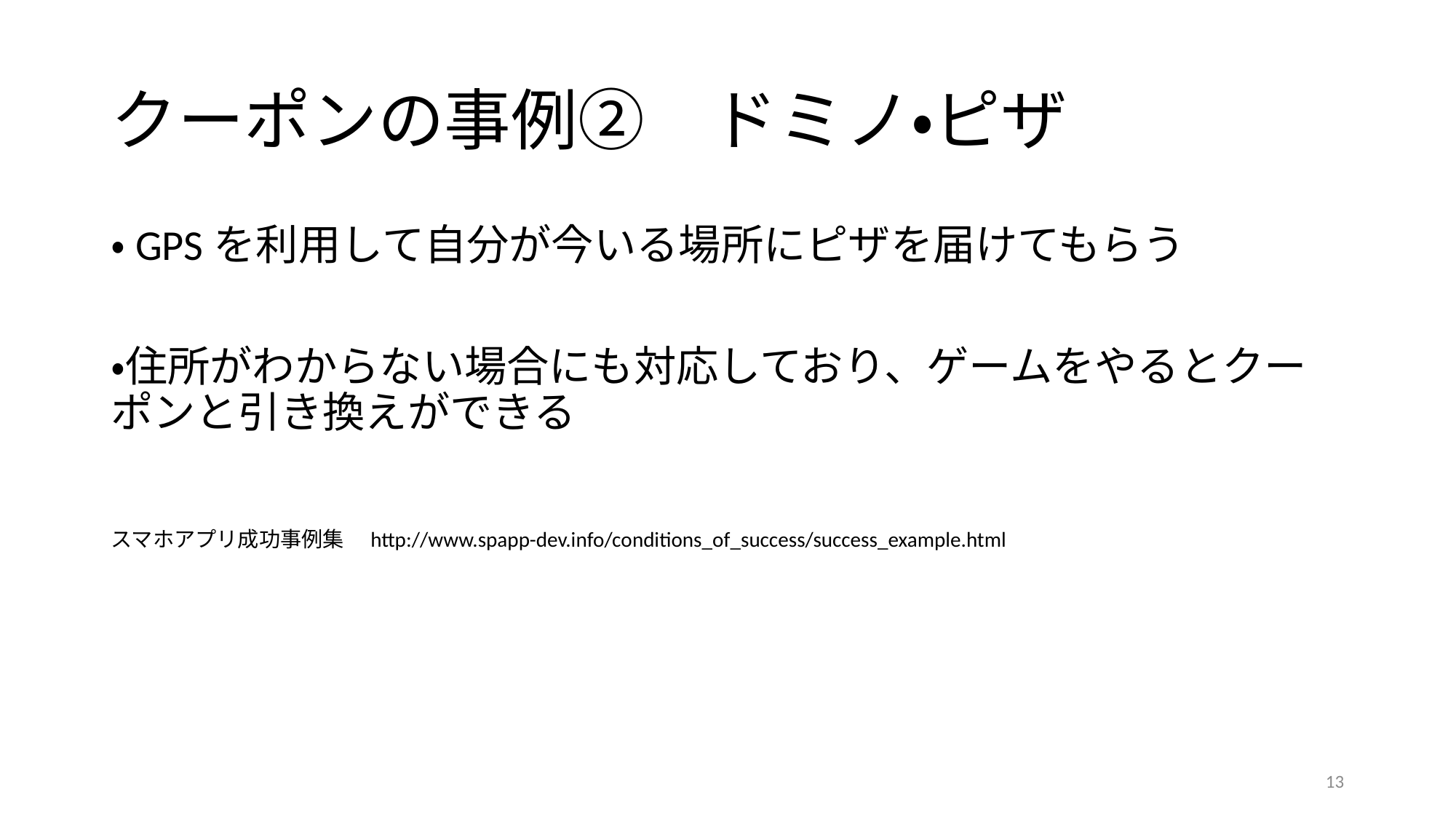

# クーポンの事例②　ドミノ・ピザ
・GPSを利用して自分が今いる場所にピザを届けてもらう

・住所がわからない場合にも対応しており、ゲームをやるとクーポンと引き換えができる

スマホアプリ成功事例集　http://www.spapp-dev.info/conditions_of_success/success_example.html

13